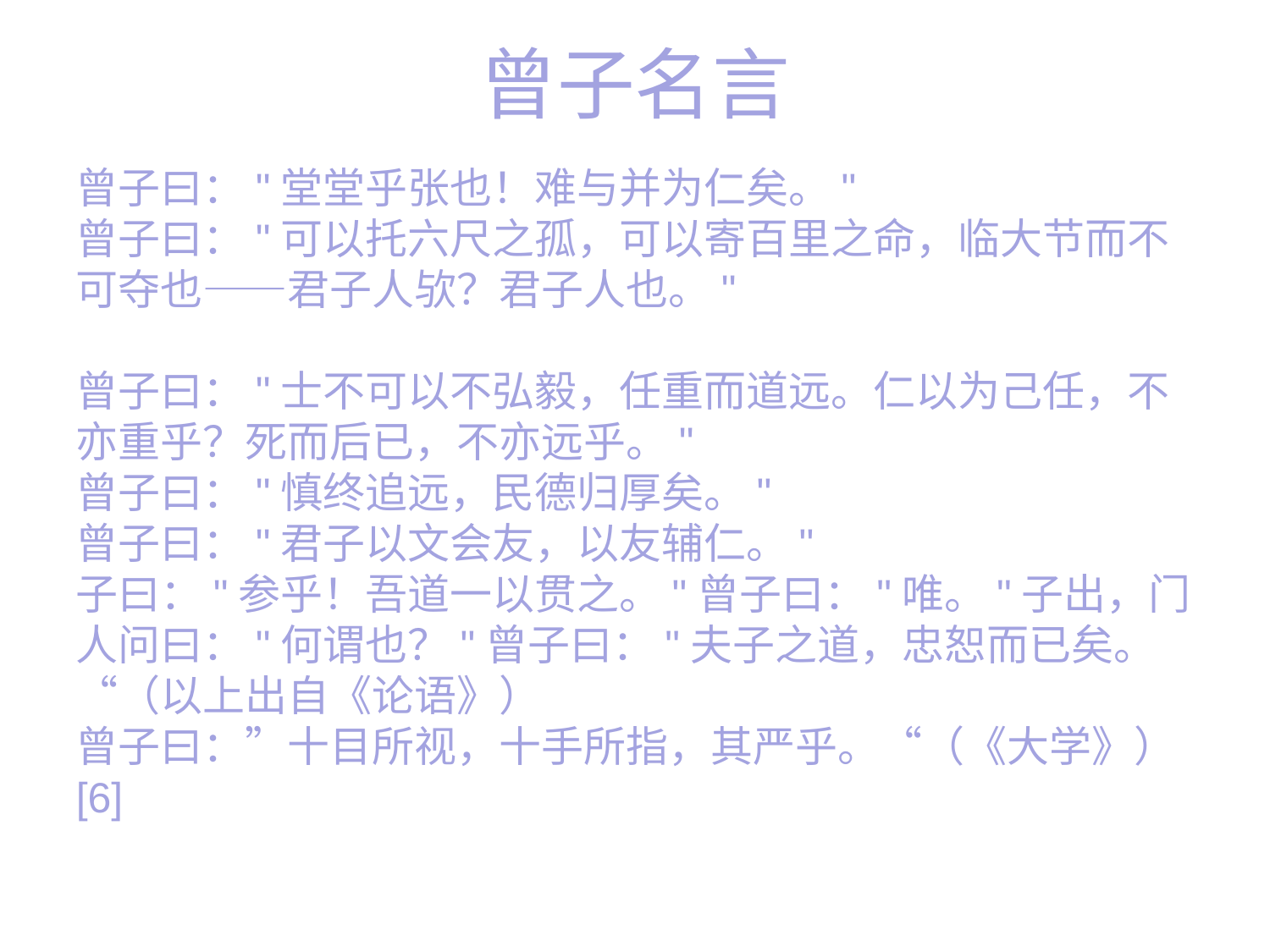

曾子曰："堂堂乎张也！难与并为仁矣。"
曾子曰："可以托六尺之孤，可以寄百里之命，临大节而不可夺也——君子人欤？君子人也。"
曾子曰："士不可以不弘毅，任重而道远。仁以为己任，不亦重乎？死而后已，不亦远乎。"
曾子曰："慎终追远，民德归厚矣。"
曾子曰："君子以文会友，以友辅仁。"
子曰："参乎！吾道一以贯之。"曾子曰："唯。"子出，门人问曰："何谓也？"曾子曰："夫子之道，忠恕而已矣。“（以上出自《论语》）
曾子曰：”十目所视，十手所指，其严乎。“（《大学》） [6]
# 曾子名言

曾子曰："堂堂乎张也！难与并为仁矣。"
曾子曰："可以托六尺之孤，可以寄百里之命，临大节而不可夺也——君子人欤？君子人也。"

曾子曰："士不可以不弘毅，任重而道远。仁以为己任，不亦重乎？死而后已，不亦远乎。"
曾子曰："慎终追远，民德归厚矣。"
曾子曰："君子以文会友，以友辅仁。"
子曰："参乎！吾道一以贯之。"曾子曰："唯。"子出，门人问曰："何谓也？"曾子曰："夫子之道，忠恕而已矣。“（以上出自《论语》）
曾子曰：”十目所视，十手所指，其严乎。“（《大学》） [6]